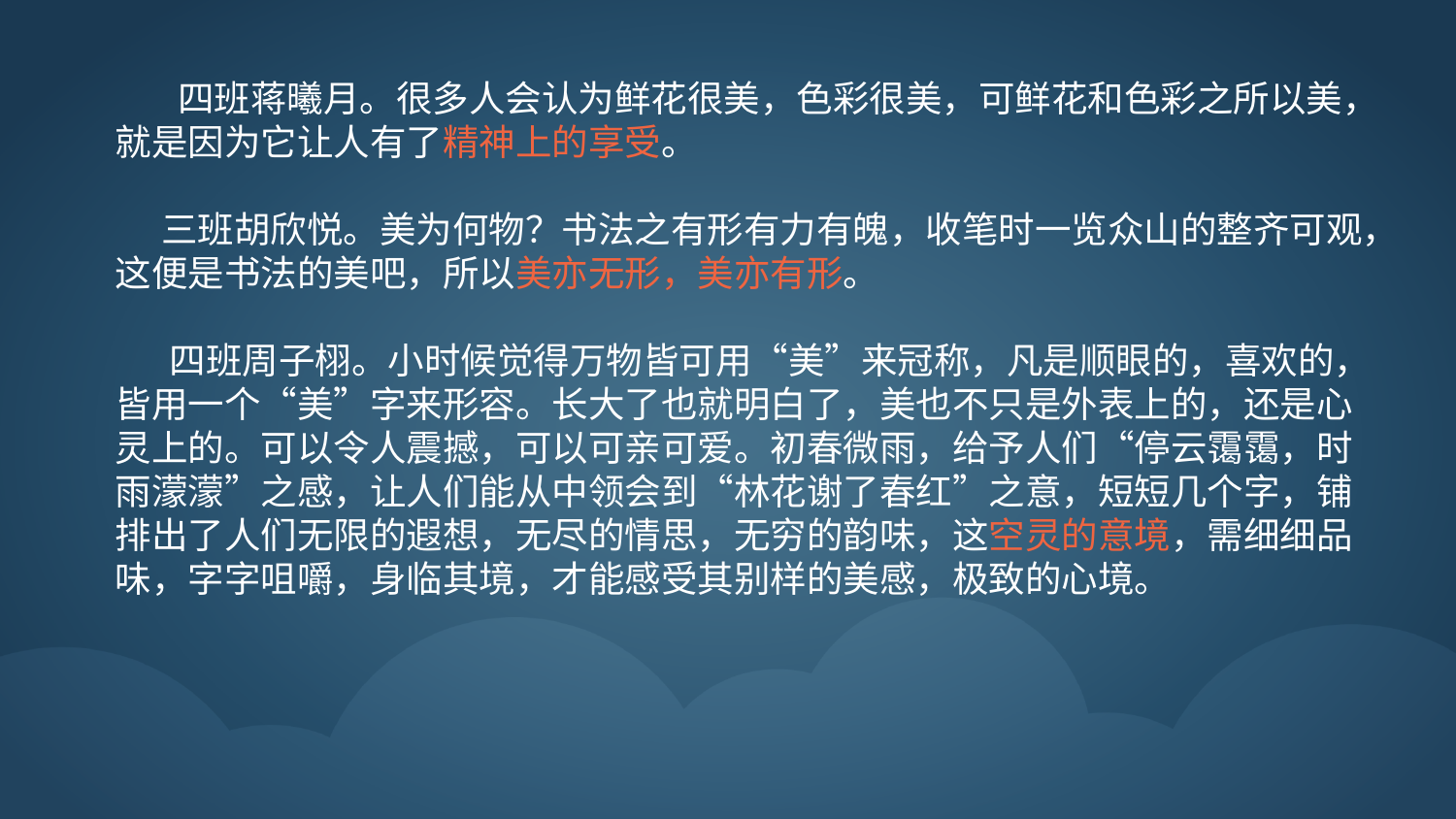

四班蒋曦月。很多人会认为鲜花很美，色彩很美，可鲜花和色彩之所以美，就是因为它让人有了精神上的享受。

  三班胡欣悦。美为何物？书法之有形有力有魄，收笔时一览众山的整齐可观，这便是书法的美吧，所以美亦无形，美亦有形。

   四班周子栩。小时候觉得万物皆可用“美”来冠称，凡是顺眼的，喜欢的，皆用一个“美”字来形容。长大了也就明白了，美也不只是外表上的，还是心灵上的。可以令人震撼，可以可亲可爱。初春微雨，给予人们“停云霭霭，时雨濛濛”之感，让人们能从中领会到“林花谢了春红”之意，短短几个字，铺排出了人们无限的遐想，无尽的情思，无穷的韵味，这空灵的意境，需细细品味，字字咀嚼，身临其境，才能感受其别样的美感，极致的心境。